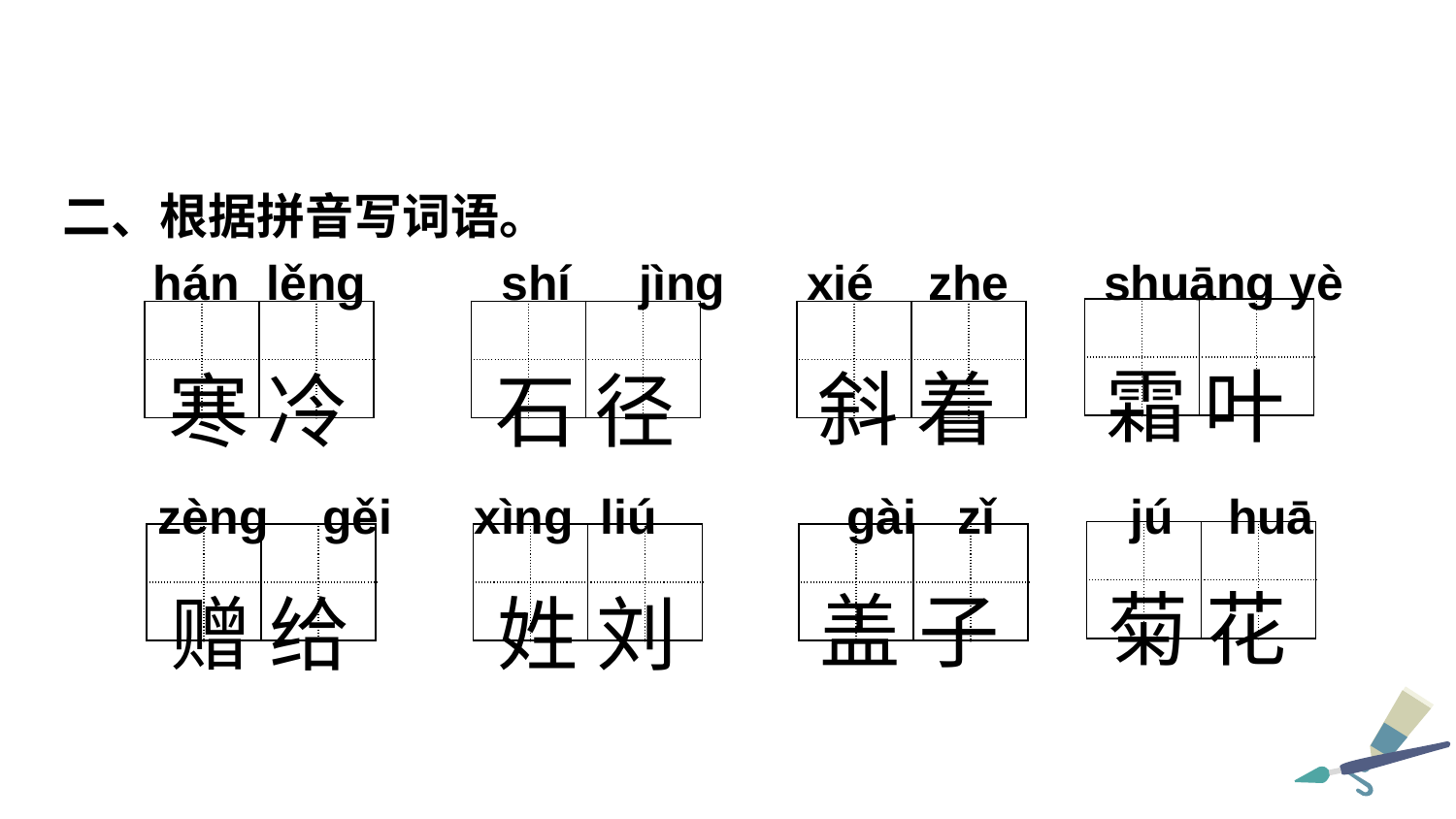

二、根据拼音写词语。
                  hán  lěng          shí     jìng      xié    zhe       shuāng yè
|  |  |  |  |
| --- | --- | --- | --- |
|  |  |  |  |
霜 叶
|  |  |  |  |
| --- | --- | --- | --- |
|  |  |  |  |
|  |  |  |  |
| --- | --- | --- | --- |
|  |  |  |  |
|  |  |  |  |
| --- | --- | --- | --- |
|  |  |  |  |
斜 着
寒 冷
石 径
  zèng    gěi      xìng  liú              gài   zǐ          jú    huā
|  |  |  |  |
| --- | --- | --- | --- |
|  |  |  |  |
菊 花
|  |  |  |  |
| --- | --- | --- | --- |
|  |  |  |  |
|  |  |  |  |
| --- | --- | --- | --- |
|  |  |  |  |
|  |  |  |  |
| --- | --- | --- | --- |
|  |  |  |  |
盖 子
赠 给
姓 刘